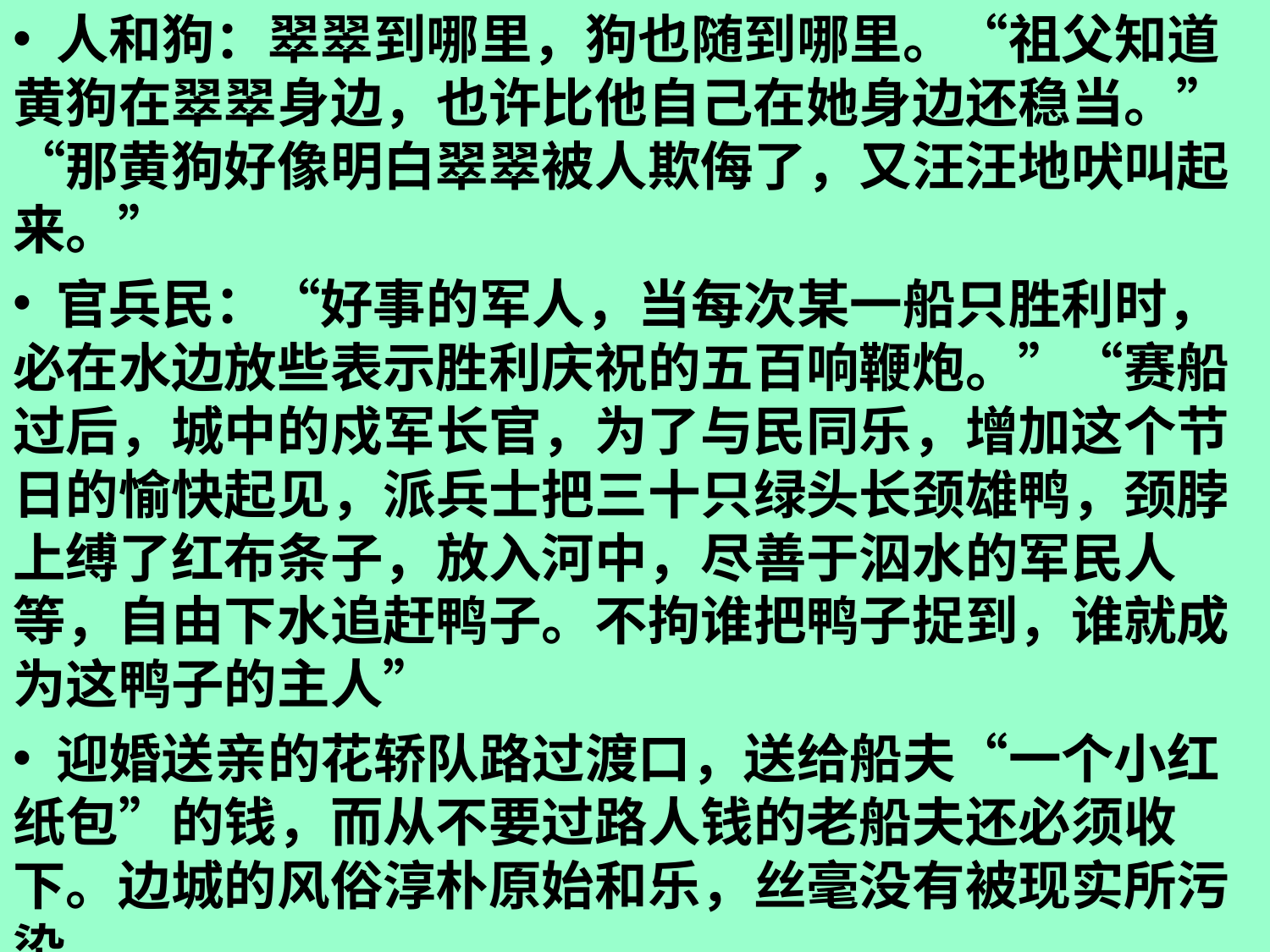

人和狗：翠翠到哪里，狗也随到哪里。“祖父知道黄狗在翠翠身边，也许比他自己在她身边还稳当。”“那黄狗好像明白翠翠被人欺侮了，又汪汪地吠叫起来。”
 官兵民：“好事的军人，当每次某一船只胜利时，必在水边放些表示胜利庆祝的五百响鞭炮。”“赛船过后，城中的戍军长官，为了与民同乐，增加这个节日的愉快起见，派兵士把三十只绿头长颈雄鸭，颈脖上缚了红布条子，放入河中，尽善于泅水的军民人等，自由下水追赶鸭子。不拘谁把鸭子捉到，谁就成为这鸭子的主人”
 迎婚送亲的花轿队路过渡口，送给船夫“一个小红纸包”的钱，而从不要过路人钱的老船夫还必须收下。边城的风俗淳朴原始和乐，丝毫没有被现实所污染。